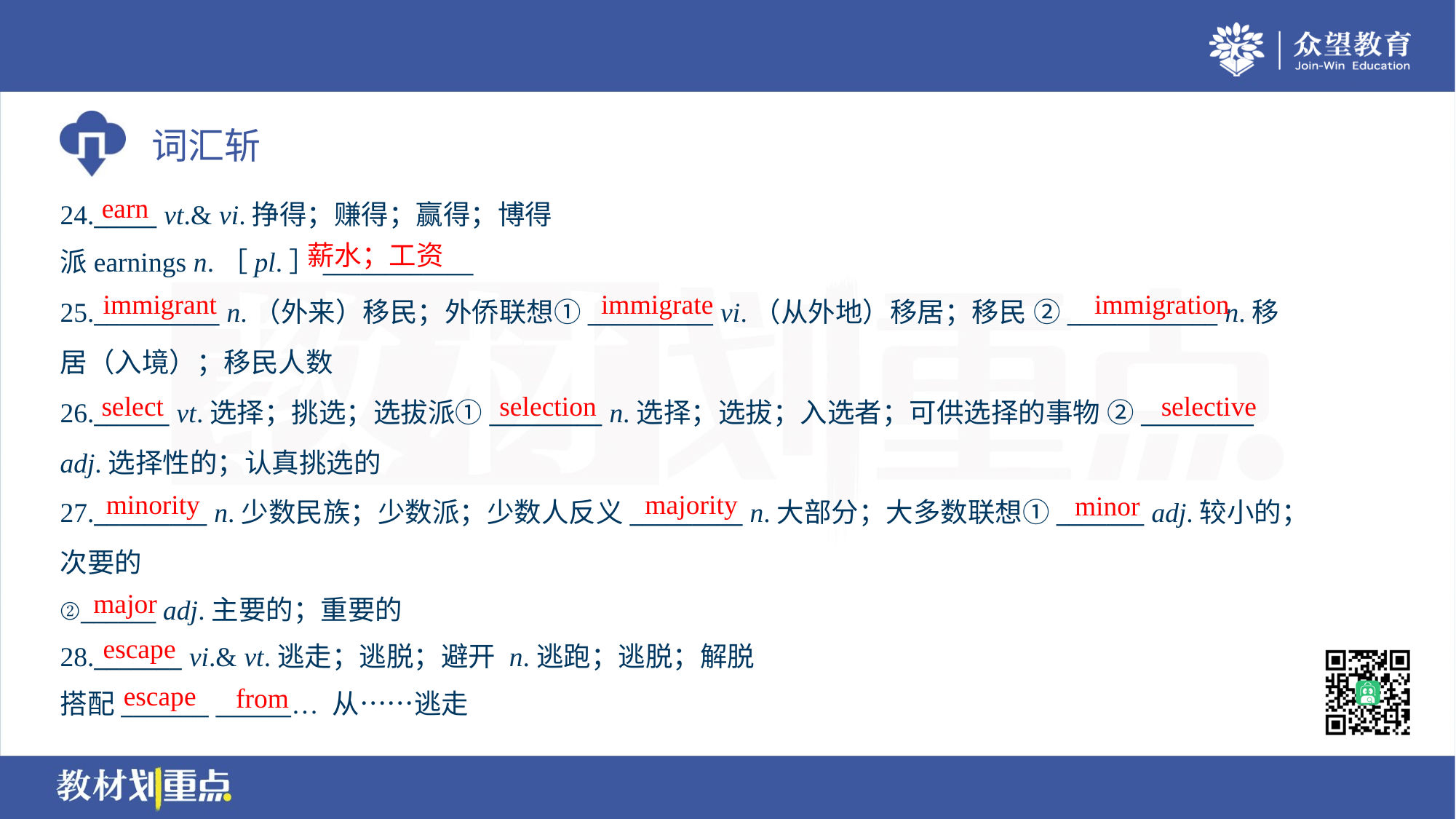

earn
24._____ vt.& vi.挣得；赚得；赢得；博得
派earnings n.［pl.］____________
薪水；工资
immigrant
immigrate
immigration
25.__________ n.（外来）移民；外侨联想①__________ vi.（从外地）移居；移民 ②____________ n.移
居（入境）；移民人数
26.______ vt.选择；挑选；选拔派①_________ n.选择；选拔；入选者；可供选择的事物 ②_________
adj.选择性的；认真挑选的
27._________ n.少数民族；少数派；少数人反义_________ n.大部分；大多数联想①_______ adj.较小的；
次要的
②______ adj.主要的；重要的
select
selection
selective
minority
majority
minor
major
escape
28._______ vi.& vt.逃走；逃脱；避开 n.逃跑；逃脱；解脱
搭配_______ ______… 从……逃走
escape
from